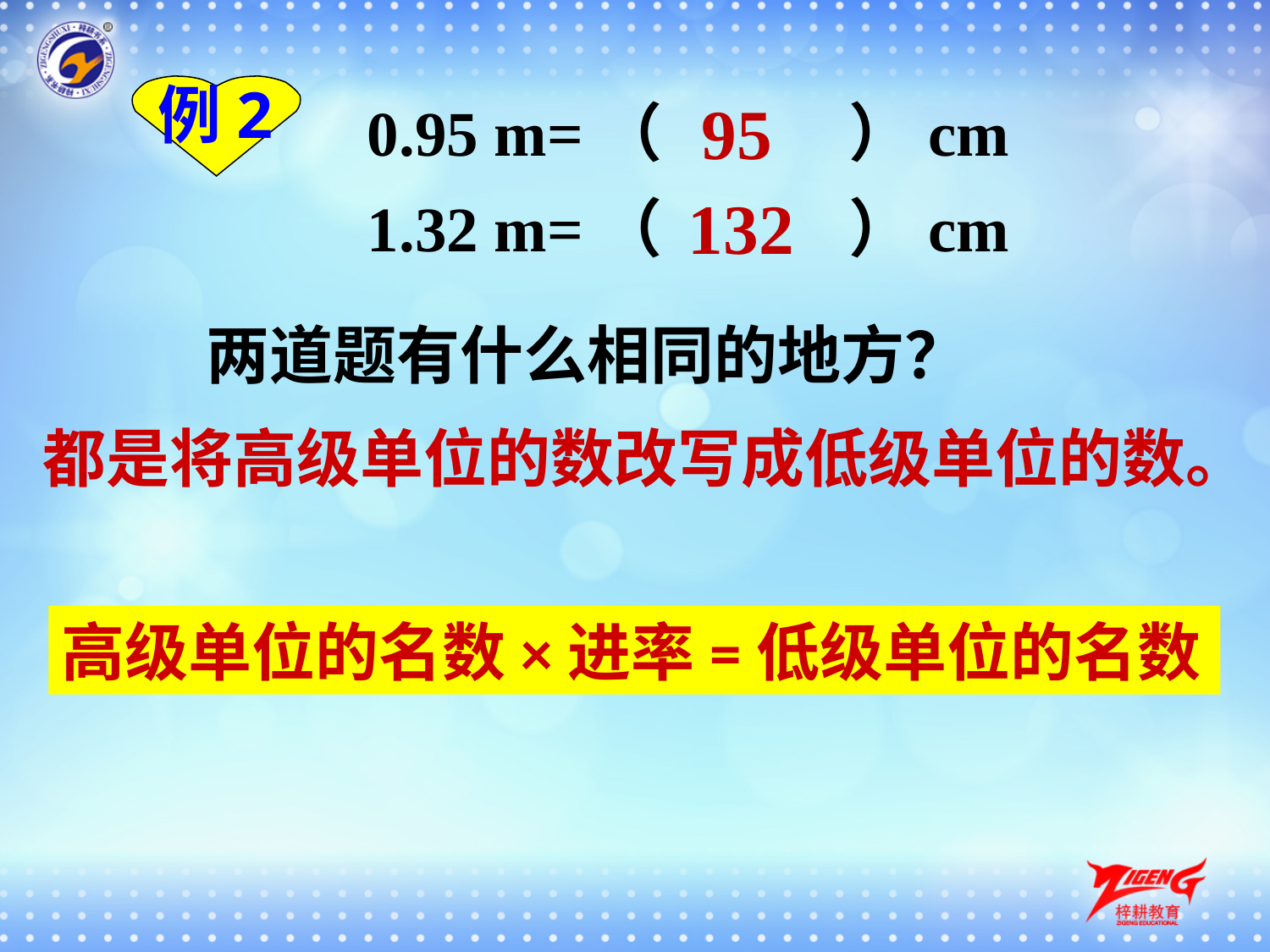

例2
95
0.95 m=（             ）cm
132
1.32 m=（             ）cm
两道题有什么相同的地方？
都是将高级单位的数改写成低级单位的数。
高级单位的名数×进率=低级单位的名数